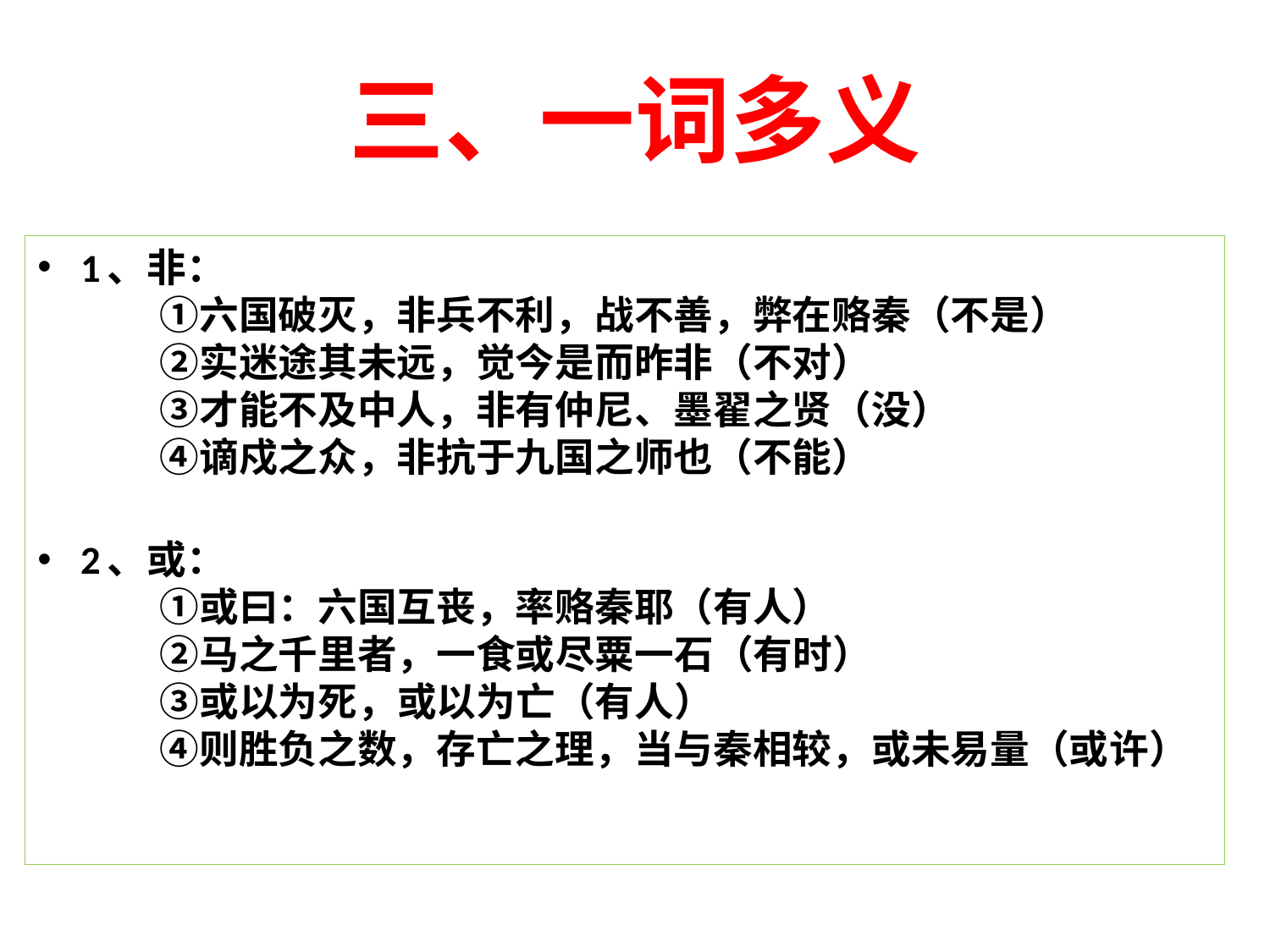

# 三、一词多义
1、非：
　　①六国破灭，非兵不利，战不善，弊在赂秦（不是）
　　②实迷途其未远，觉今是而昨非（不对）
　　③才能不及中人，非有仲尼、墨翟之贤（没）
　　④谪戍之众，非抗于九国之师也（不能）
2、或：
　　①或曰：六国互丧，率赂秦耶（有人）
　　②马之千里者，一食或尽粟一石（有时）
　　③或以为死，或以为亡（有人）
　　④则胜负之数，存亡之理，当与秦相较，或未易量（或许）